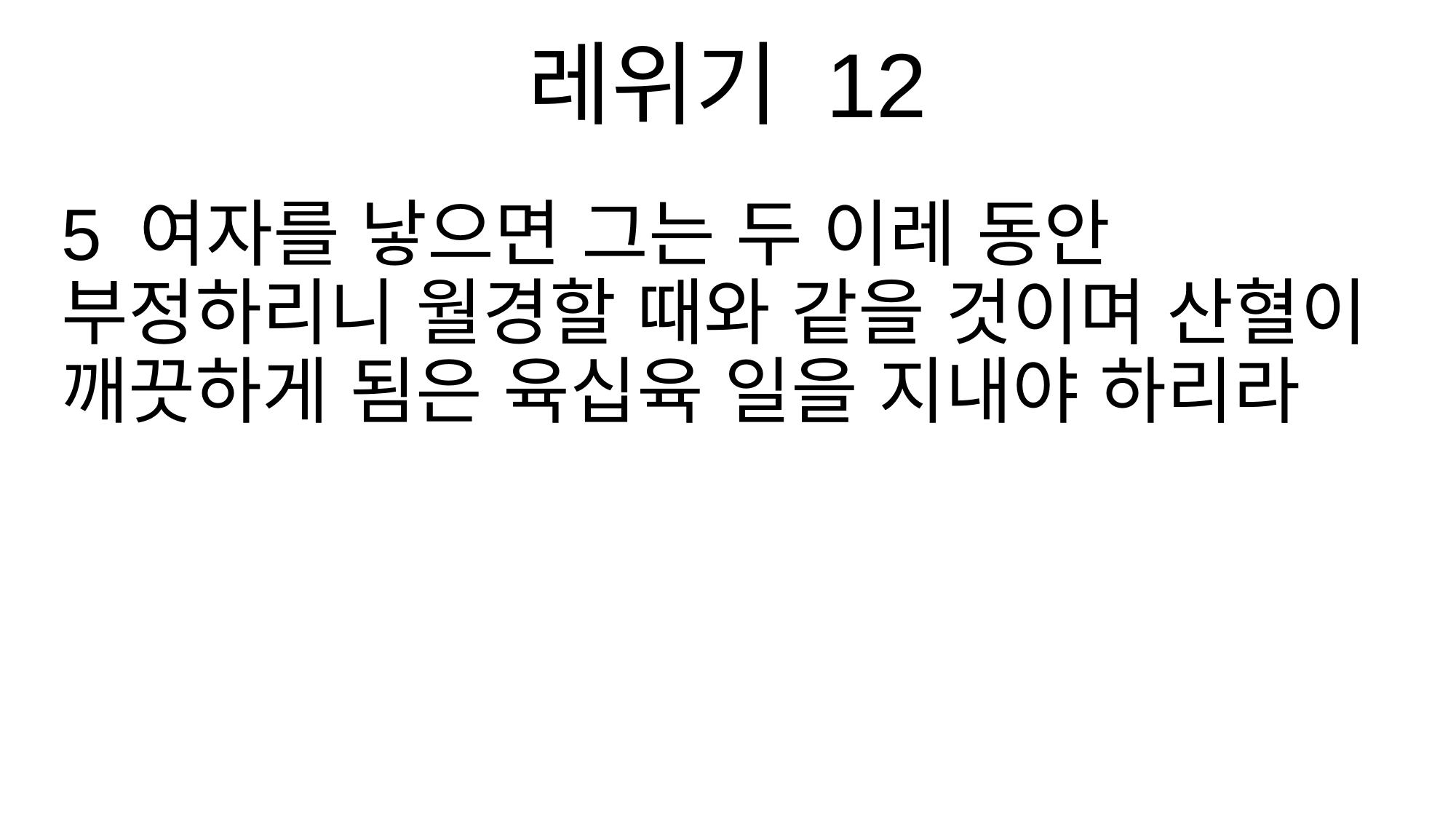

레위기 12
5 여자를 낳으면 그는 두 이레 동안 부정하리니 월경할 때와 같을 것이며 산혈이 깨끗하게 됨은 육십육 일을 지내야 하리라